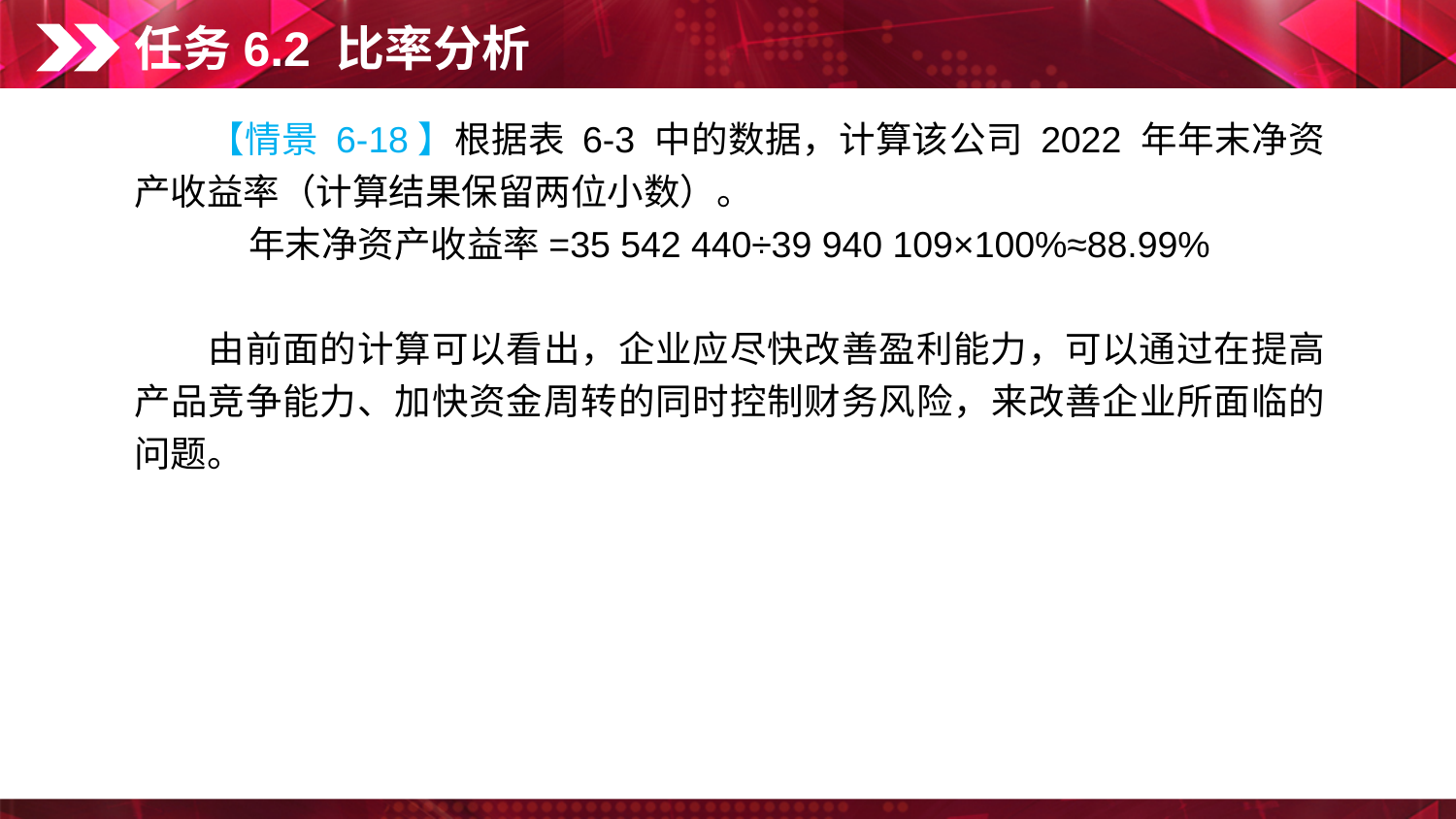

任务6.2 比率分析

　　【情景 6-18】根据表 6-3 中的数据，计算该公司 2022 年年末净资产收益率（计算结果保留两位小数）。
年末净资产收益率=35 542 440÷39 940 109×100%≈88.99%

　　由前面的计算可以看出，企业应尽快改善盈利能力，可以通过在提高产品竞争能力、加快资金周转的同时控制财务风险，来改善企业所面临的问题。